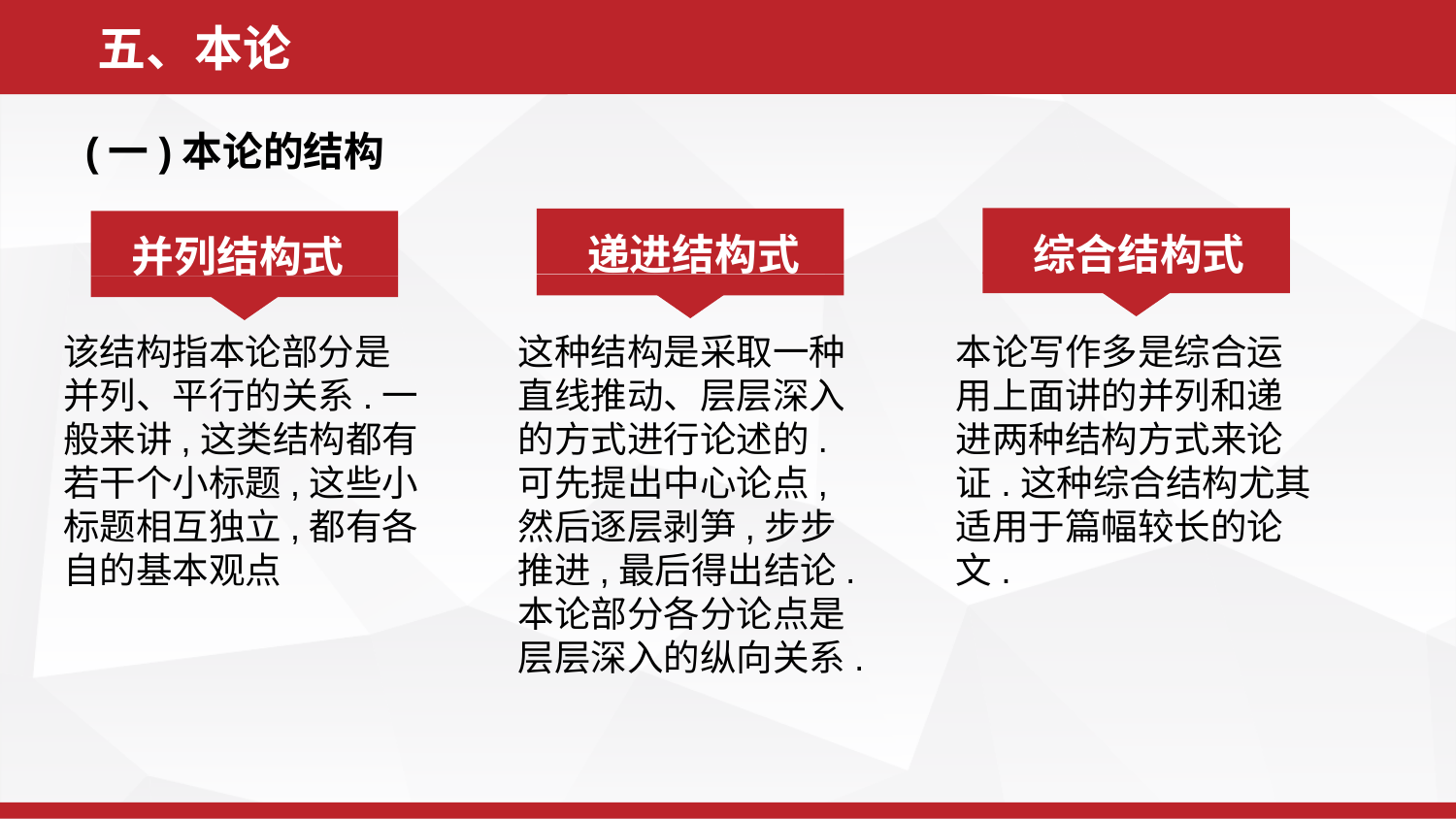

五、本论
(一)本论的结构

综合结构式

递进结构式

并列结构式

该结构指本论部分是并列、平行的关系.一般来讲,这类结构都有若干个小标题,这些小标题相互独立,都有各自的基本观点
这种结构是采取一种直线推动、层层深入的方式进行论述的.可先提出中心论点,然后逐层剥笋,步步推进,最后得出结论.本论部分各分论点是层层深入的纵向关系.
本论写作多是综合运用上面讲的并列和递进两种结构方式来论证.这种综合结构尤其适用于篇幅较长的论文.